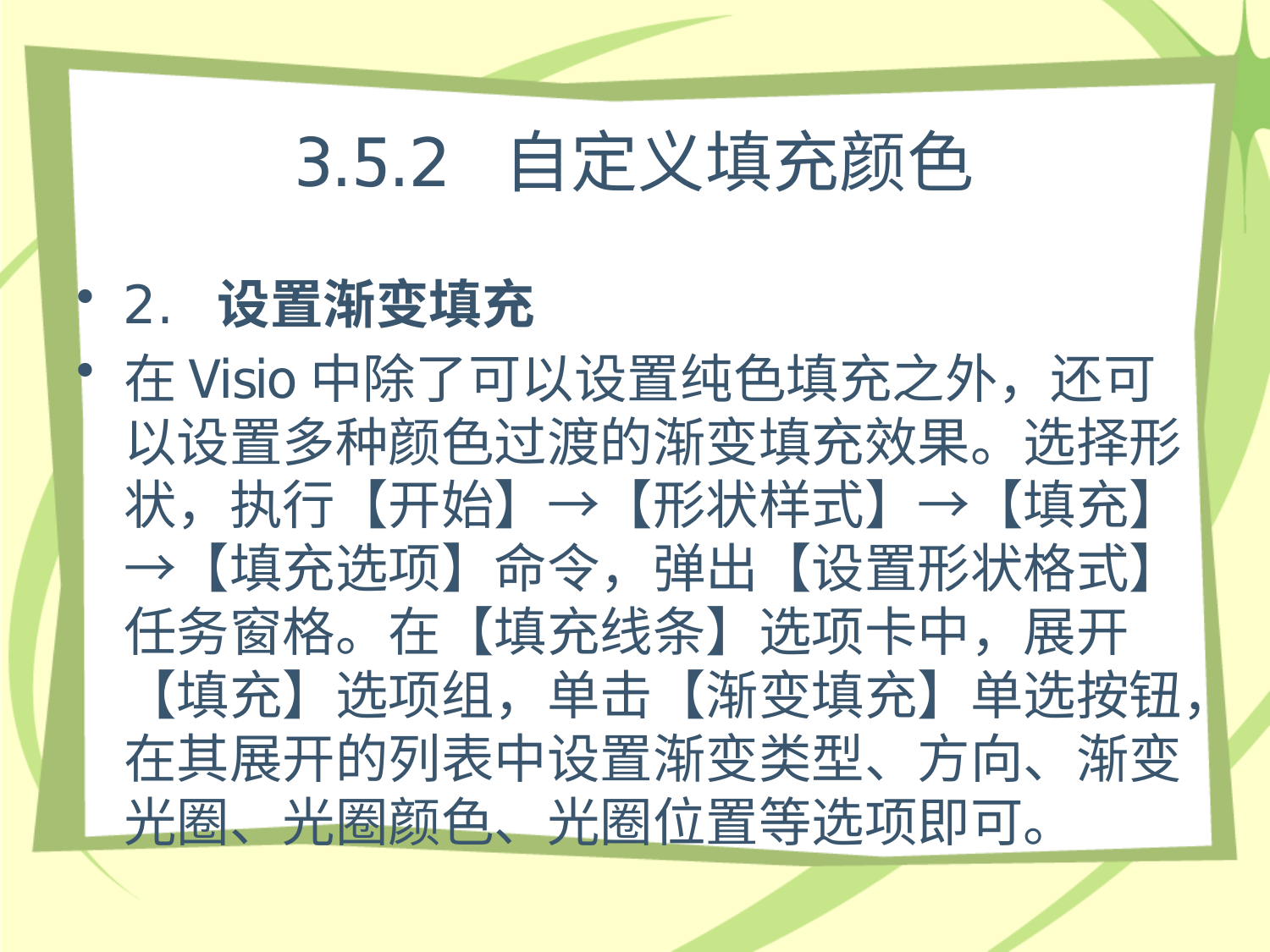

# 3.5.2  自定义填充颜色
2.  设置渐变填充
在Visio中除了可以设置纯色填充之外，还可以设置多种颜色过渡的渐变填充效果。选择形状，执行【开始】→【形状样式】→【填充】→【填充选项】命令，弹出【设置形状格式】任务窗格。在【填充线条】选项卡中，展开【填充】选项组，单击【渐变填充】单选按钮，在其展开的列表中设置渐变类型、方向、渐变光圈、光圈颜色、光圈位置等选项即可。